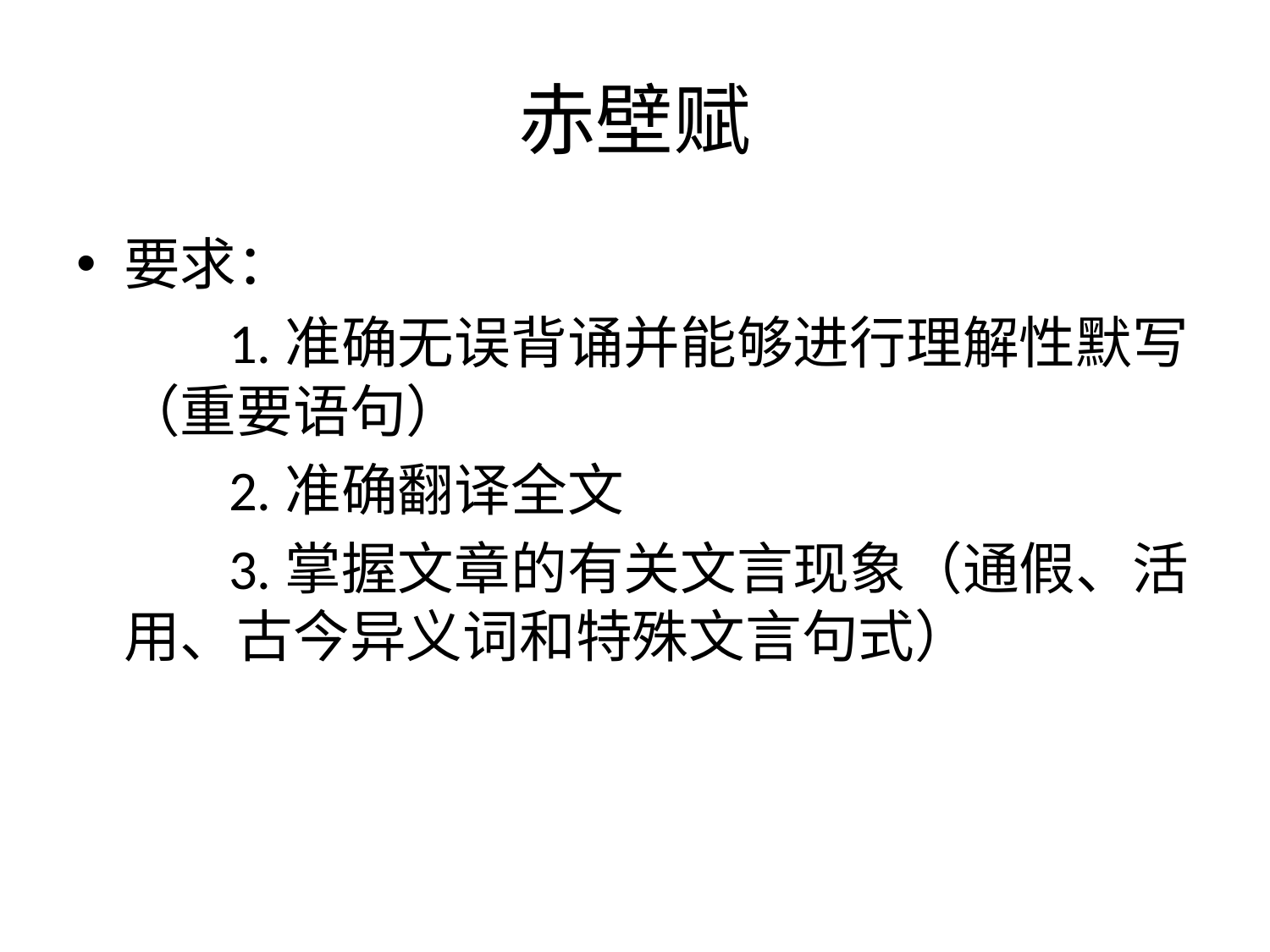

# 赤壁赋
要求：
            1.准确无误背诵并能够进行理解性默写（重要语句）
            2.准确翻译全文
            3.掌握文章的有关文言现象（通假、活用、古今异义词和特殊文言句式）